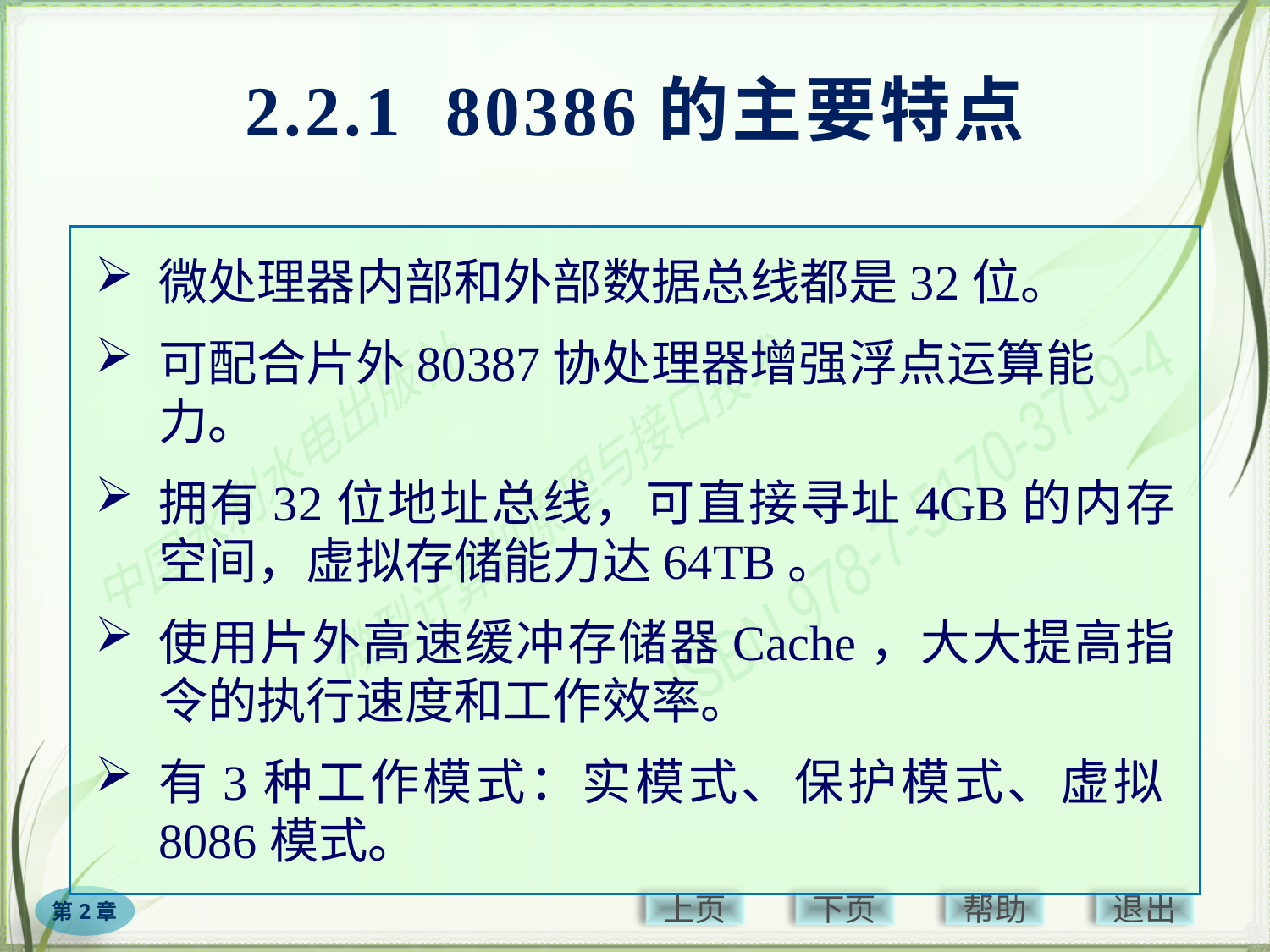

# 2.2.1  80386的主要特点
微处理器内部和外部数据总线都是32位。
可配合片外80387协处理器增强浮点运算能力。
拥有32位地址总线，可直接寻址4GB的内存空间，虚拟存储能力达64TB。
使用片外高速缓冲存储器Cache，大大提高指令的执行速度和工作效率。
有3种工作模式：实模式、保护模式、虚拟8086模式。